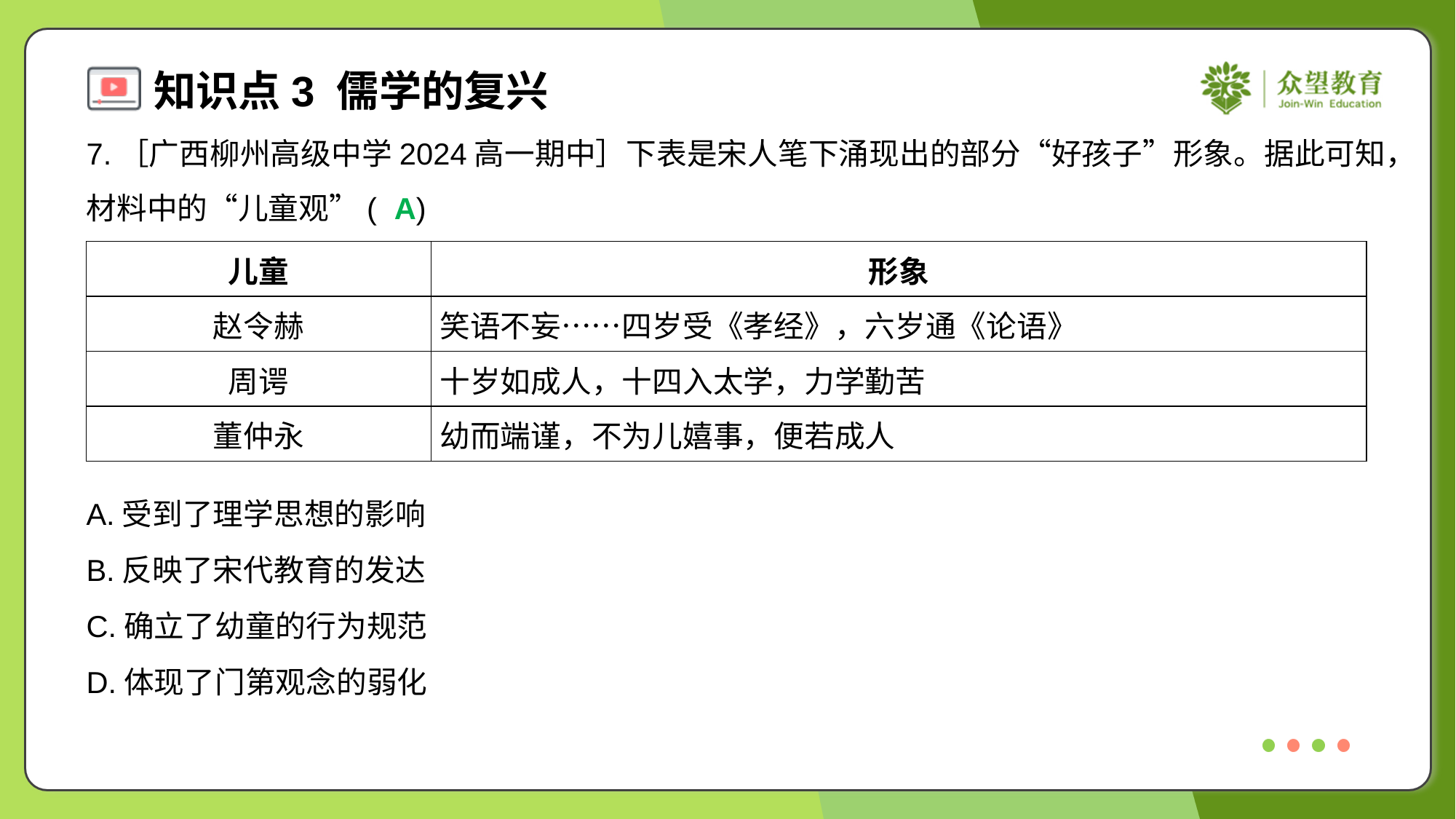

7.［广西柳州高级中学2024高一期中］下表是宋人笔下涌现出的部分“好孩子”形象。据此可知，
材料中的“儿童观”(     )
A
| 儿童 | 形象 |
| --- | --- |
| 赵令赫 | 笑语不妄……四岁受《孝经》，六岁通《论语》 |
| 周谔 | 十岁如成人，十四入太学，力学勤苦 |
| 董仲永 | 幼而端谨，不为儿嬉事，便若成人 |
A.受到了理学思想的影响
B.反映了宋代教育的发达
C.确立了幼童的行为规范
D.体现了门第观念的弱化